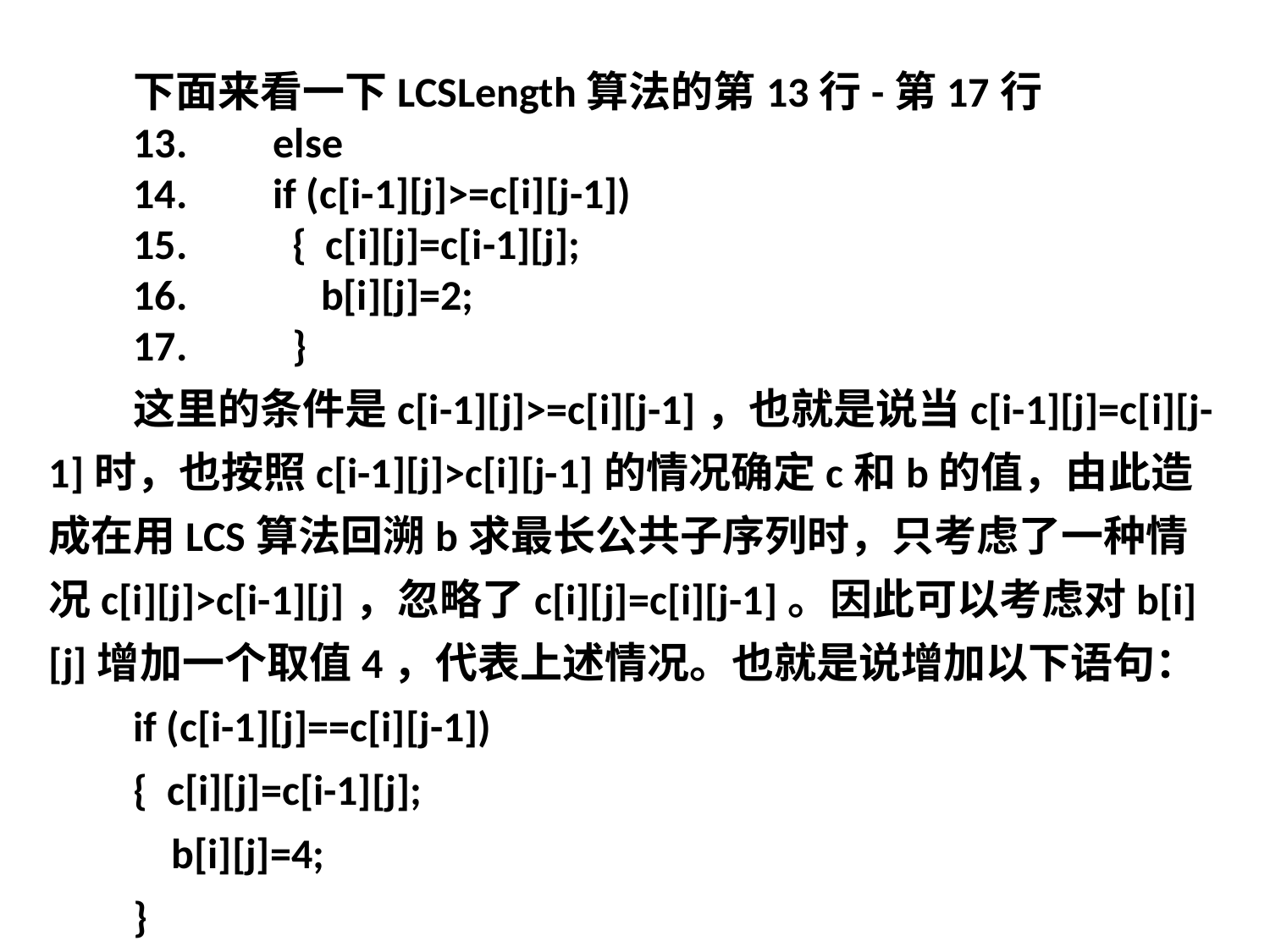

下面来看一下LCSLength算法的第13行-第17行
13.         else
14.         if (c[i-1][j]>=c[i][j-1])
15.           {  c[i][j]=c[i-1][j];
16.              b[i][j]=2;
17.           }
这里的条件是c[i-1][j]>=c[i][j-1]，也就是说当c[i-1][j]=c[i][j-1]时，也按照c[i-1][j]>c[i][j-1]的情况确定c和b的值，由此造成在用LCS算法回溯b求最长公共子序列时，只考虑了一种情况c[i][j]>c[i-1][j]，忽略了c[i][j]=c[i][j-1]。因此可以考虑对b[i][j]增加一个取值4，代表上述情况。也就是说增加以下语句：
if (c[i-1][j]==c[i][j-1])
{  c[i][j]=c[i-1][j];
    b[i][j]=4;
}